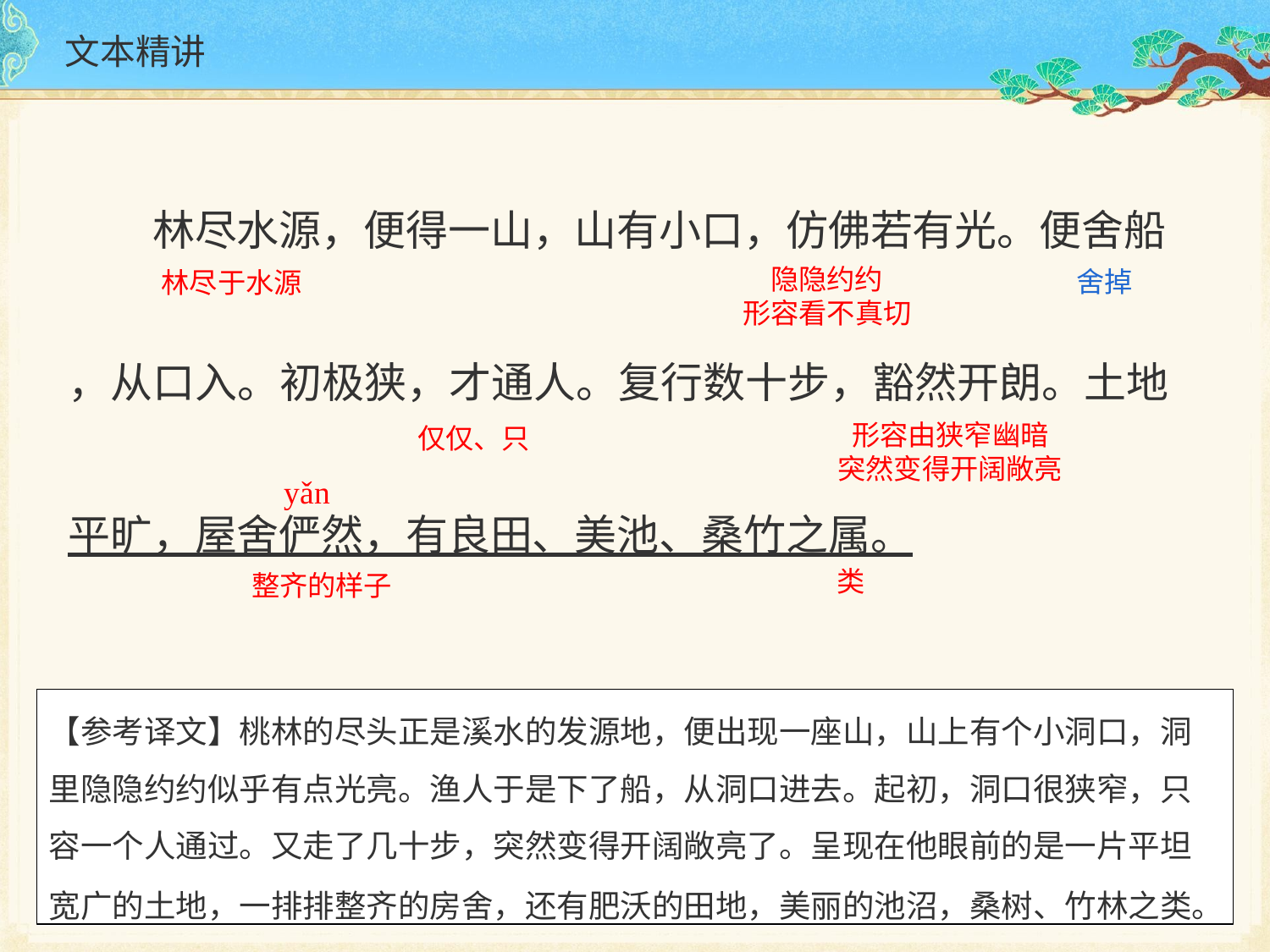

# 文本精讲
林尽水源，便得一山，山有小口，仿佛若有光。便舍船
隐隐约约
形容看不真切
舍掉
林尽于水源
，从口入。初极狭，才通人。复行数十步，豁然开朗。土地
形容由狭窄幽暗  突然变得开阔敞亮
仅仅、只
yǎn
平旷，屋舍俨然，有良田、美池、桑竹之属。
类
整齐的样子

【参考译文】桃林的尽头正是溪水的发源地，便出现一座山，山上有个小洞口，洞  里隐隐约约似乎有点光亮。渔人于是下了船，从洞口进去。起初，洞口很狭窄，只  容一个人通过。又走了几十步，突然变得开阔敞亮了。呈现在他眼前的是一片平坦
宽广的土地，一排排整齐的房舍，还有肥沃的田地，美丽的池沼，桑树、竹林之类。